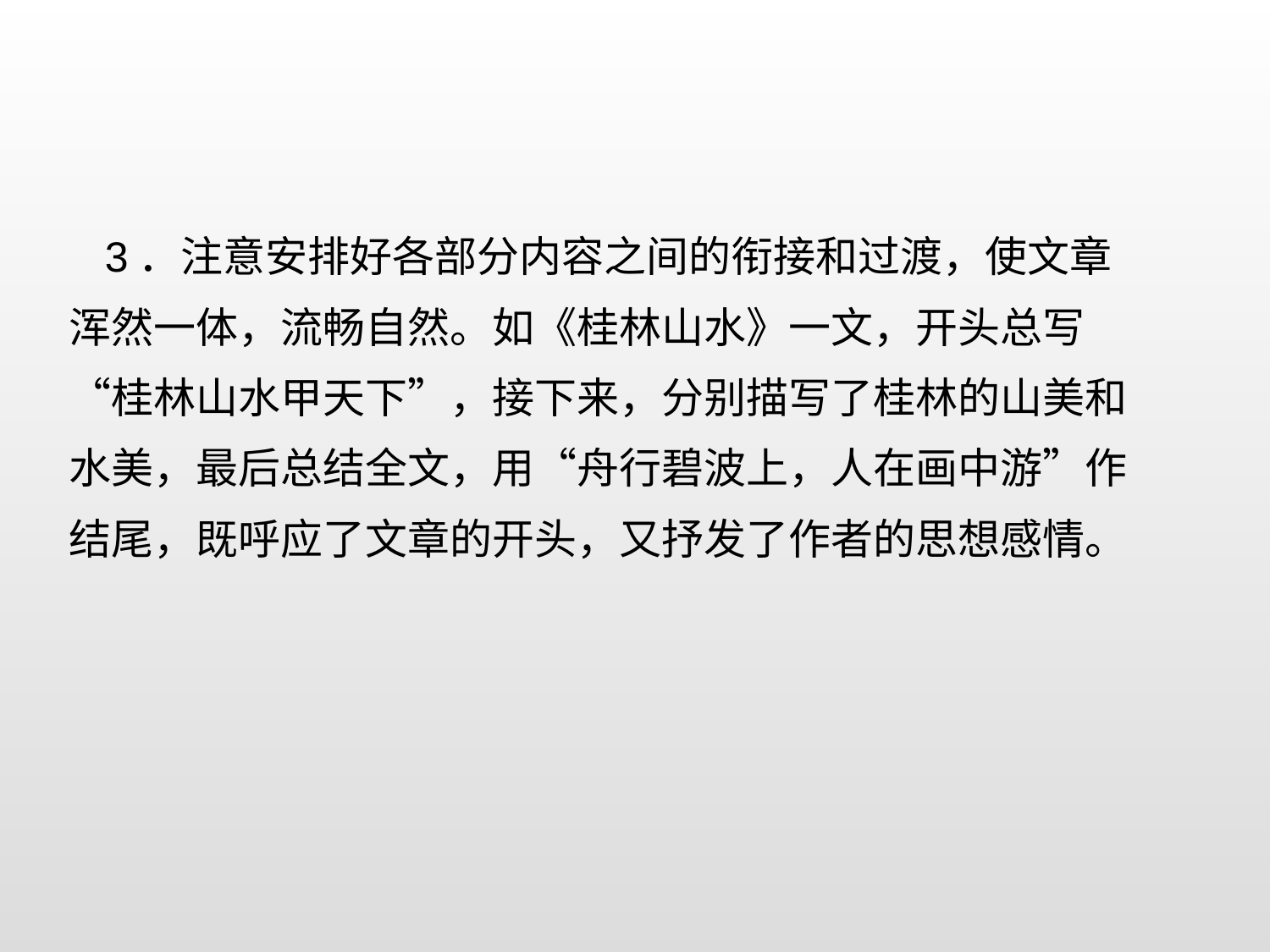

3．注意安排好各部分内容之间的衔接和过渡，使文章浑然一体，流畅自然。如《桂林山水》一文，开头总写“桂林山水甲天下”，接下来，分别描写了桂林的山美和水美，最后总结全文，用“舟行碧波上，人在画中游”作结尾，既呼应了文章的开头，又抒发了作者的思想感情。